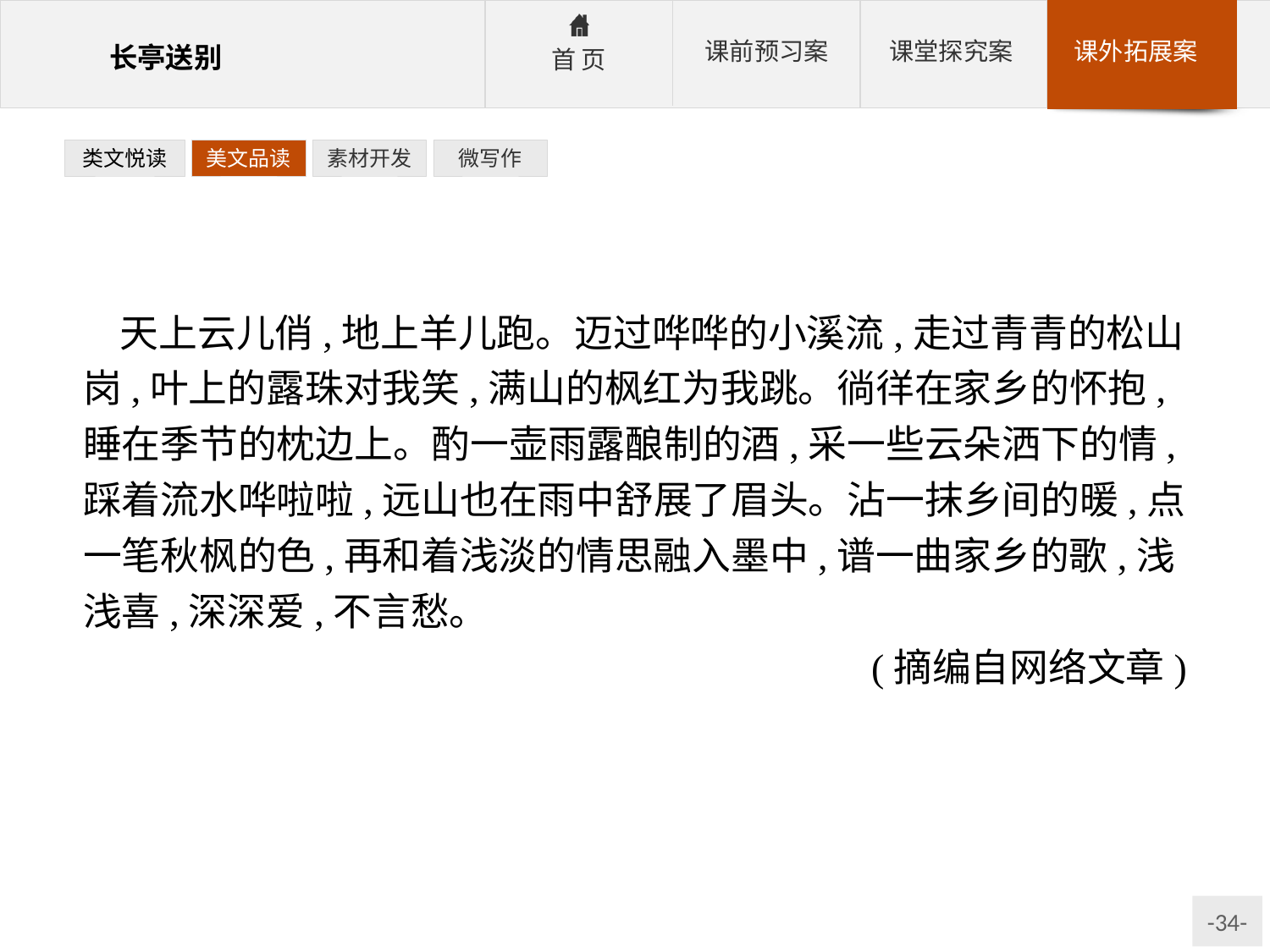

类文悦读
美文品读
素材开发
微写作
天上云儿俏,地上羊儿跑。迈过哗哗的小溪流,走过青青的松山岗,叶上的露珠对我笑,满山的枫红为我跳。徜徉在家乡的怀抱,睡在季节的枕边上。酌一壶雨露酿制的酒,采一些云朵洒下的情,踩着流水哗啦啦,远山也在雨中舒展了眉头。沾一抹乡间的暖,点一笔秋枫的色,再和着浅淡的情思融入墨中,谱一曲家乡的歌,浅浅喜,深深爱,不言愁。
(摘编自网络文章)